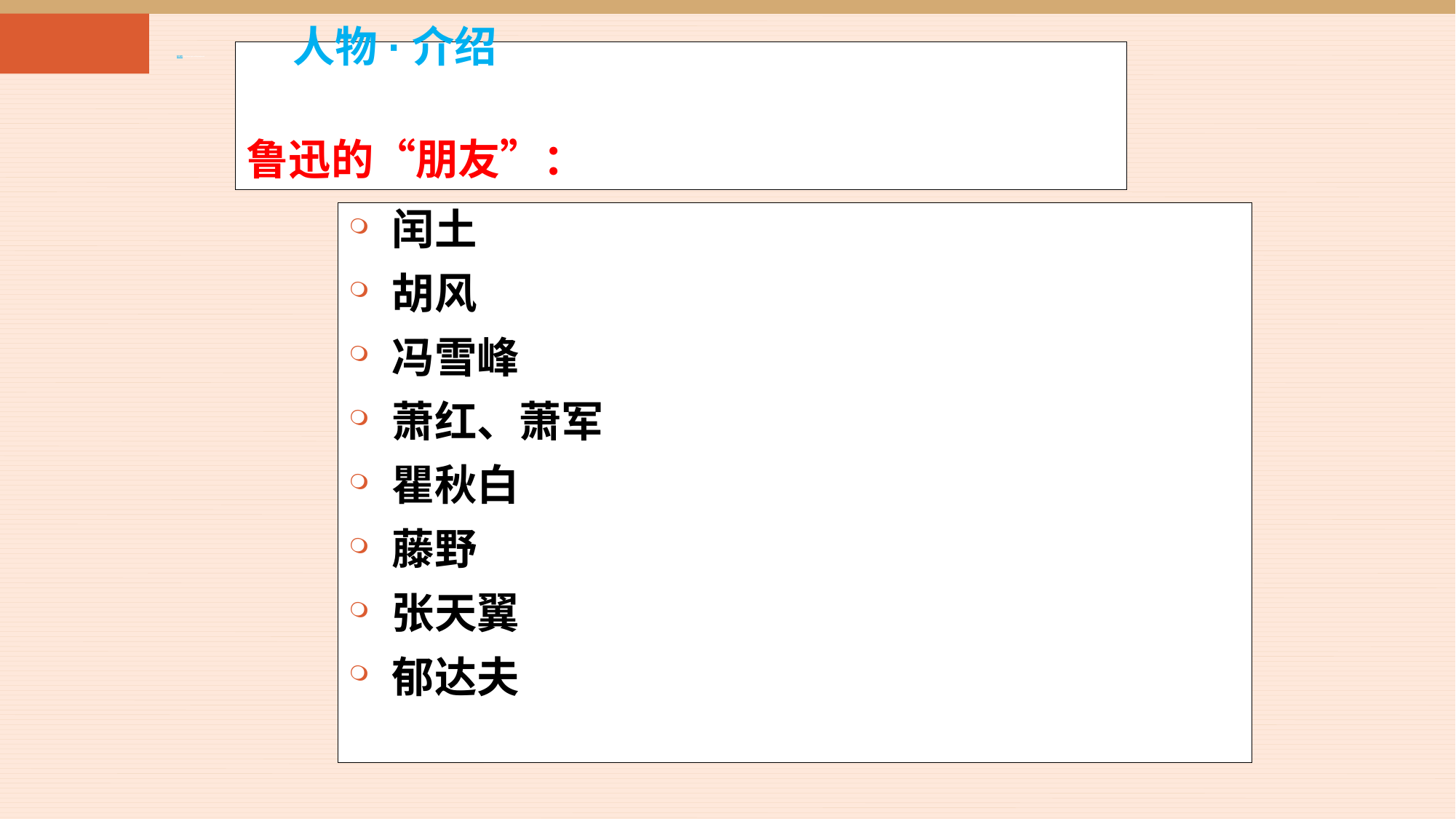

人物·介绍
# 鲁迅的“朋友”：
闰土
胡风
冯雪峰
萧红、萧军
瞿秋白
藤野
张天翼
郁达夫